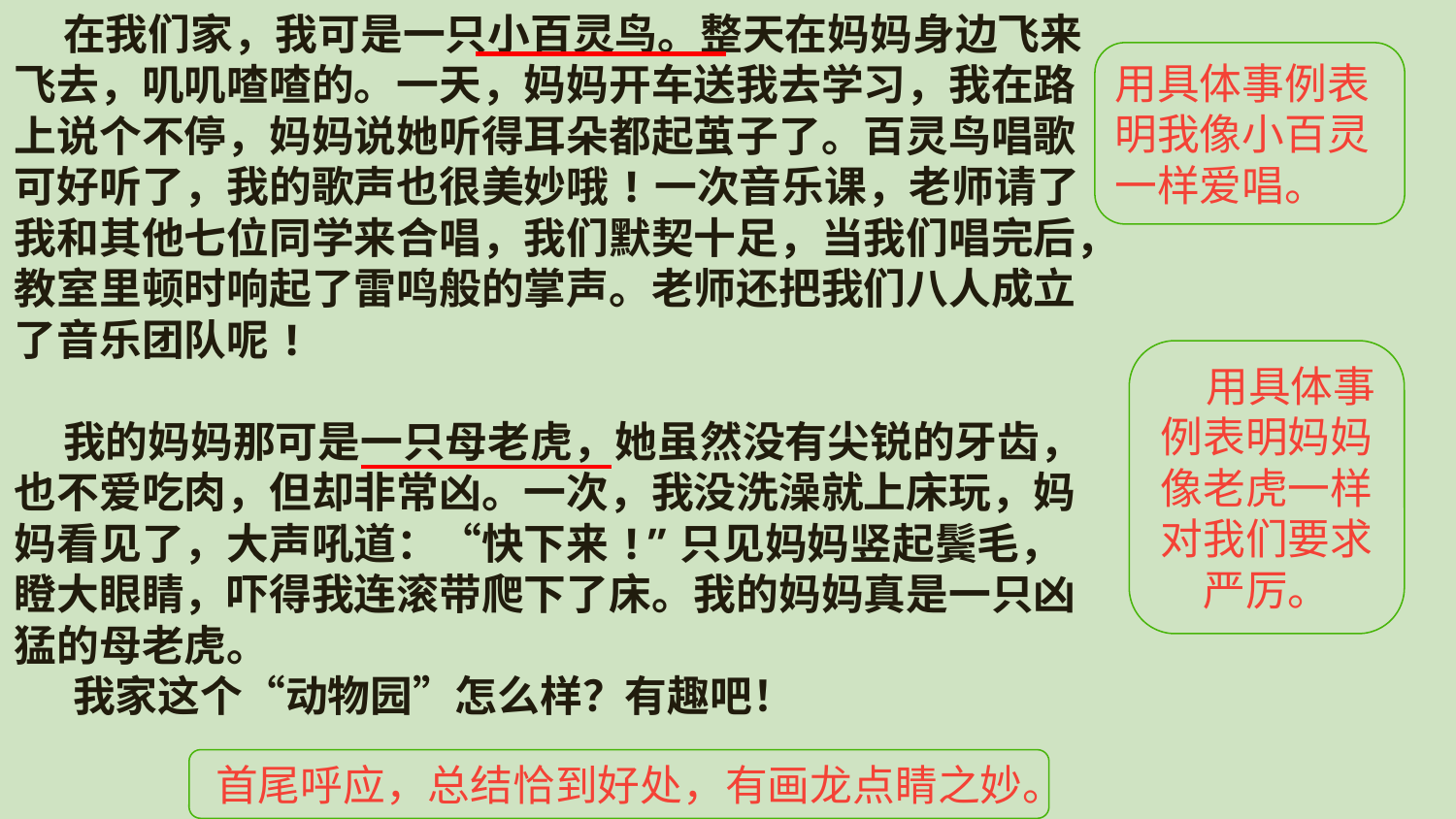

在我们家，我可是一只小百灵鸟。整天在妈妈身边飞来飞去，叽叽喳喳的。一天，妈妈开车送我去学习，我在路上说个不停，妈妈说她听得耳朵都起茧子了。百灵鸟唱歌可好听了，我的歌声也很美妙哦!一次音乐课，老师请了我和其他七位同学来合唱，我们默契十足，当我们唱完后，教室里顿时响起了雷鸣般的掌声。老师还把我们八人成立了音乐团队呢!

    我的妈妈那可是一只母老虎，她虽然没有尖锐的牙齿，也不爱吃肉，但却非常凶。一次，我没洗澡就上床玩，妈妈看见了，大声吼道：“快下来!”只见妈妈竖起鬓毛，瞪大眼睛，吓得我连滚带爬下了床。我的妈妈真是一只凶猛的母老虎。
     我家这个“动物园”怎么样？有趣吧！

用具体事例表明我像小百灵一样爱唱。
    用具体事例表明妈妈像老虎一样对我们要求严厉。
首尾呼应，总结恰到好处，有画龙点睛之妙。